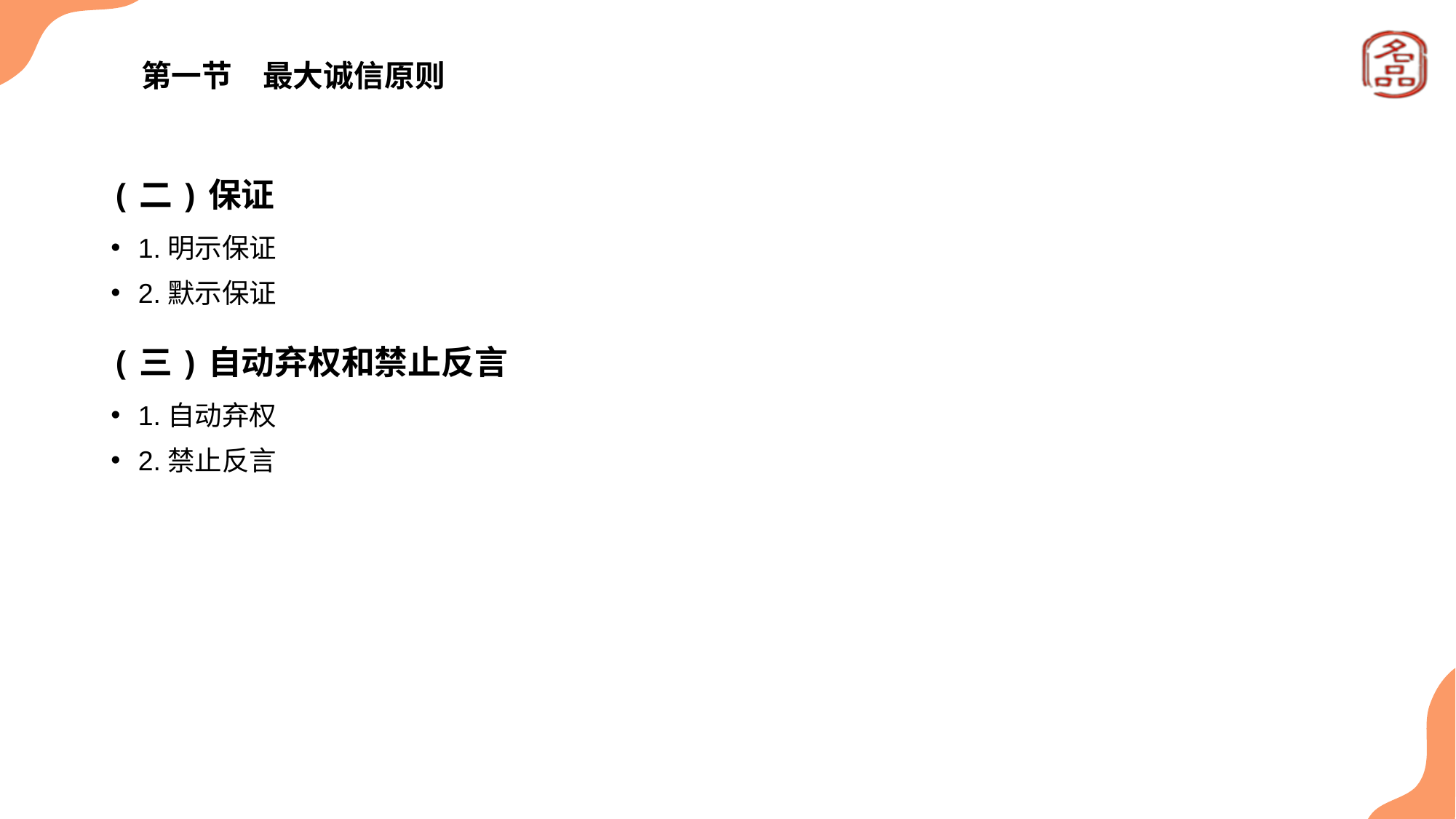

# 第一节　最大诚信原则
(二)保证
1.明示保证
2.默示保证
(三)自动弃权和禁止反言
1.自动弃权
2.禁止反言